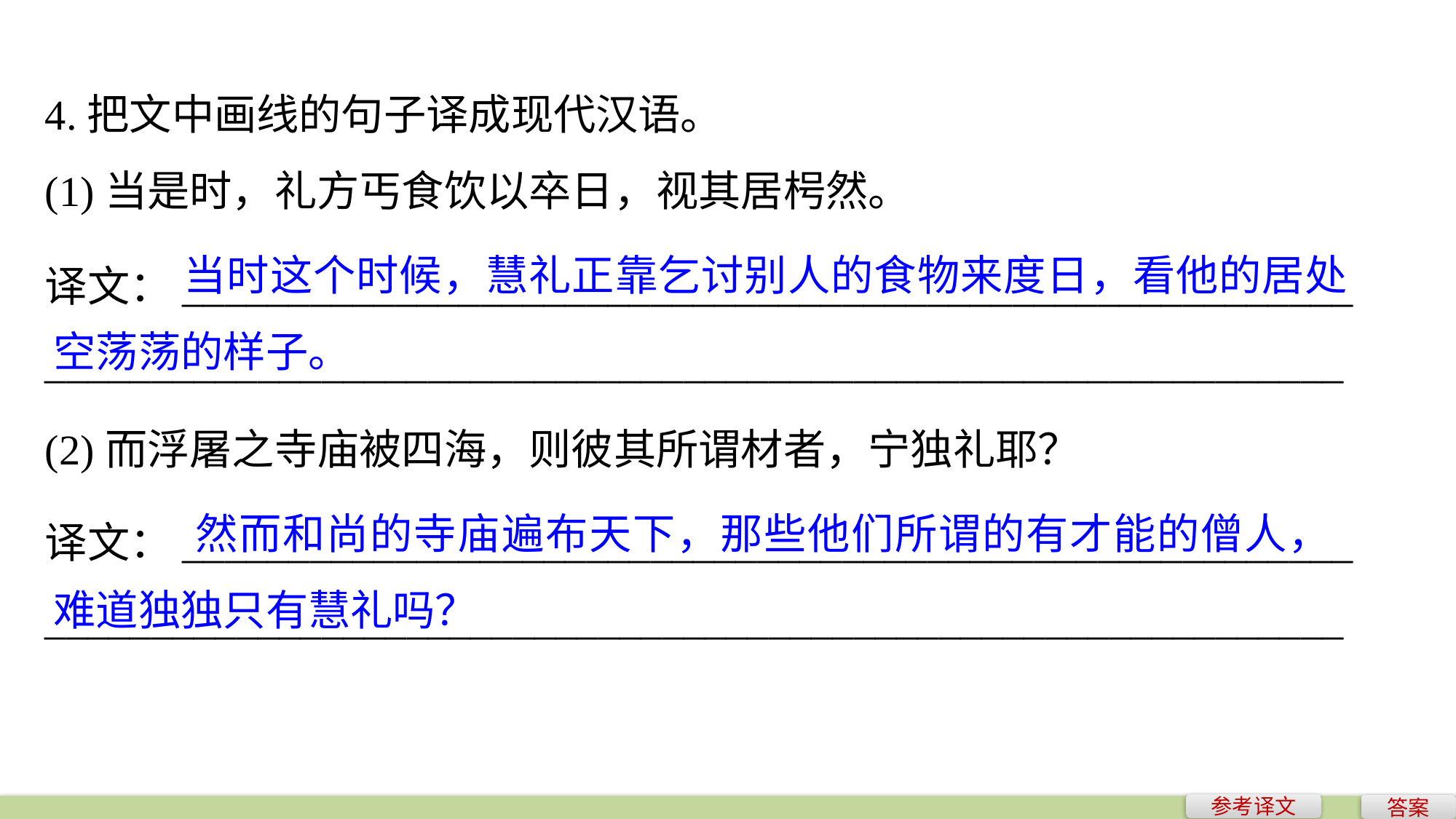

4.把文中画线的句子译成现代汉语。
(1)当是时，礼方丐食饮以卒日，视其居枵然。
	 当时这个时候，慧礼正靠乞讨别人的食物来度日，看他的居处空荡荡的样子。
译文：_______________________________________________________
_____________________________________________________________
(2)而浮屠之寺庙被四海，则彼其所谓材者，宁独礼耶？
	  然而和尚的寺庙遍布天下，那些他们所谓的有才能的僧人，难道独独只有慧礼吗？
译文：_______________________________________________________
_____________________________________________________________
参考译文
答案